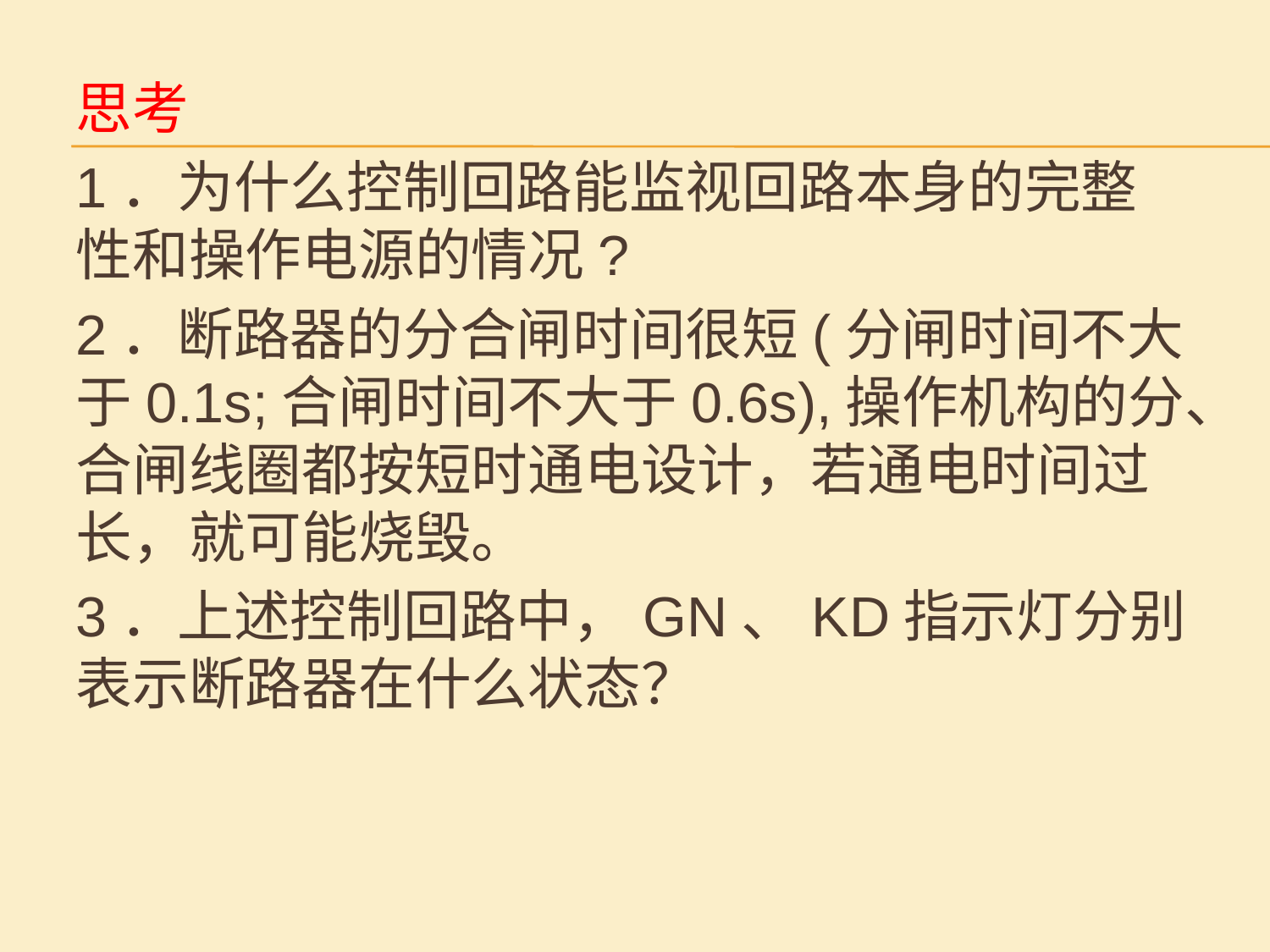

思考
1．为什么控制回路能监视回路本身的完整性和操作电源的情况?
2．断路器的分合闸时间很短(分闸时间不大于0.1s;合闸时间不大于0.6s),操作机构的分、合闸线圈都按短时通电设计，若通电时间过长，就可能烧毁。
3．上述控制回路中，GN、KD指示灯分别表示断路器在什么状态？